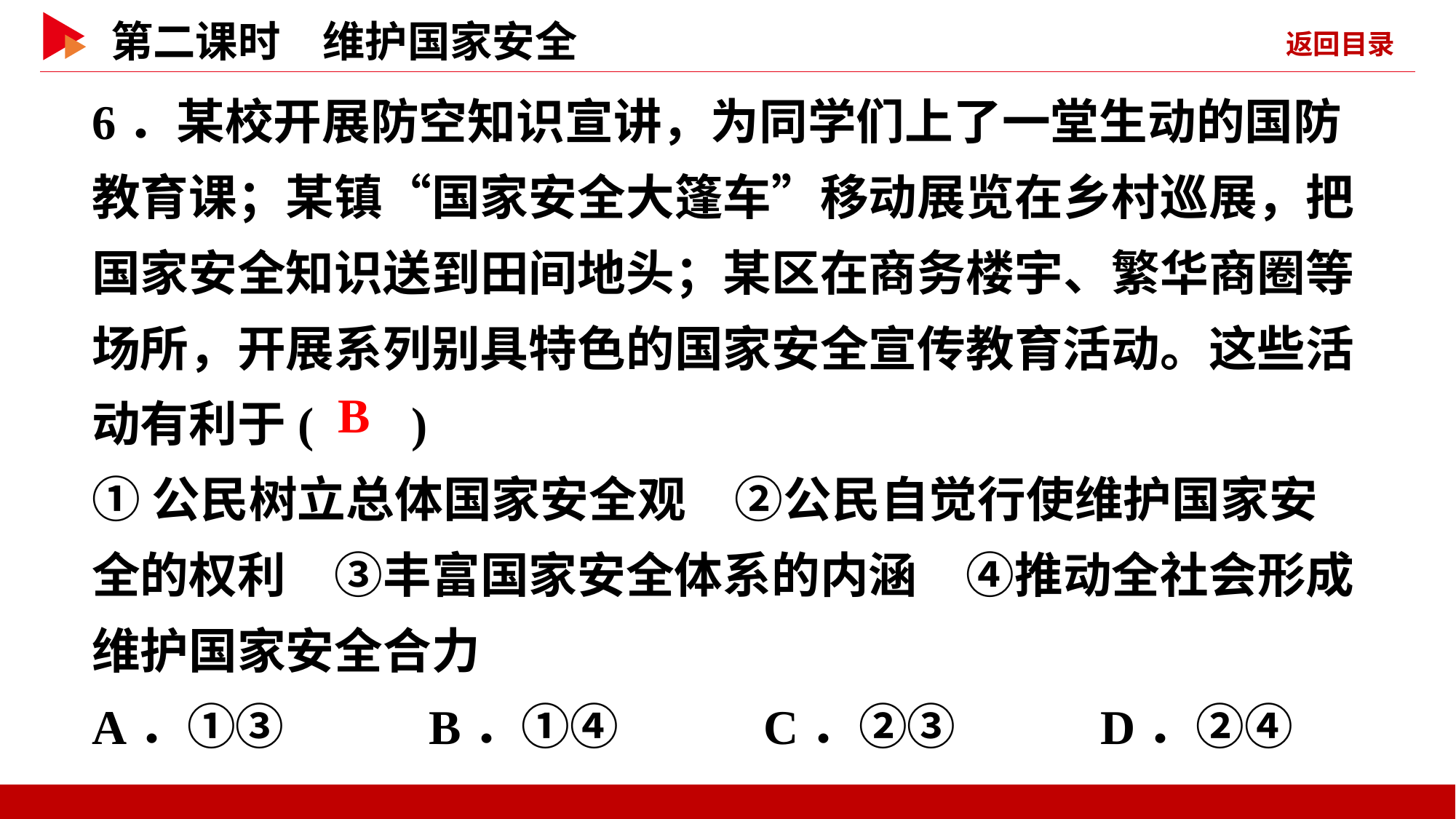

6．某校开展防空知识宣讲，为同学们上了一堂生动的国防教育课；某镇“国家安全大篷车”移动展览在乡村巡展，把国家安全知识送到田间地头；某区在商务楼宇、繁华商圈等场所，开展系列别具特色的国家安全宣传教育活动。这些活动有利于(        )
①公民树立总体国家安全观　②公民自觉行使维护国家安全的权利　③丰富国家安全体系的内涵　④推动全社会形成维护国家安全合力
A．①③            B．①④            C．②③            D．②④
   B